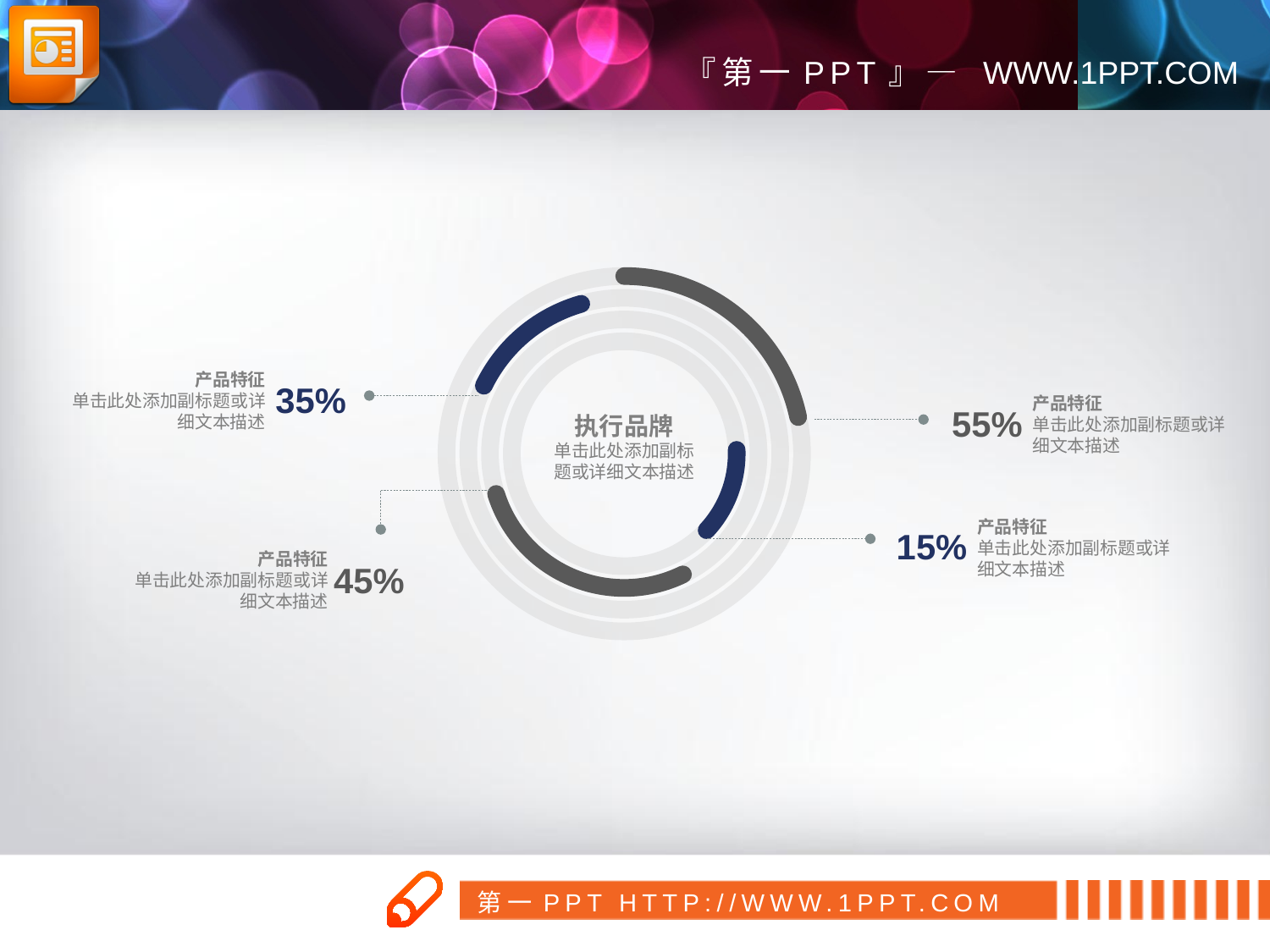

产品特征
单击此处添加副标题或详细文本描述

35%
产品特征
单击此处添加副标题或详细文本描述

55%
执行品牌
单击此处添加副标题或详细文本描述

产品特征
单击此处添加副标题或详细文本描述

15%
产品特征
单击此处添加副标题或详细文本描述

45%